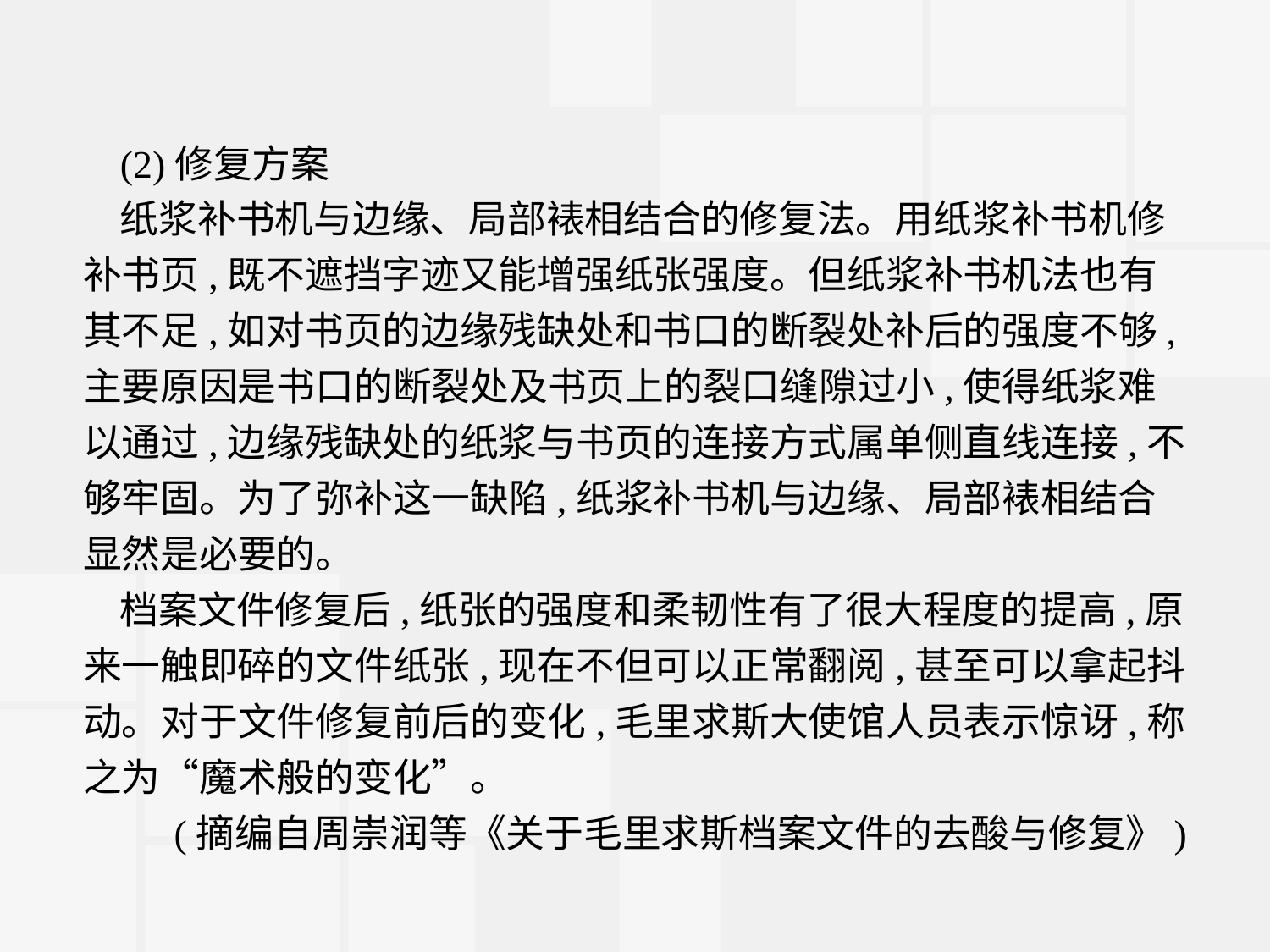

(2)修复方案
纸浆补书机与边缘、局部裱相结合的修复法。用纸浆补书机修补书页,既不遮挡字迹又能增强纸张强度。但纸浆补书机法也有其不足,如对书页的边缘残缺处和书口的断裂处补后的强度不够,主要原因是书口的断裂处及书页上的裂口缝隙过小,使得纸浆难以通过,边缘残缺处的纸浆与书页的连接方式属单侧直线连接,不够牢固。为了弥补这一缺陷,纸浆补书机与边缘、局部裱相结合显然是必要的。
档案文件修复后,纸张的强度和柔韧性有了很大程度的提高,原来一触即碎的文件纸张,现在不但可以正常翻阅,甚至可以拿起抖动。对于文件修复前后的变化,毛里求斯大使馆人员表示惊讶,称之为“魔术般的变化”。
(摘编自周崇润等《关于毛里求斯档案文件的去酸与修复》)